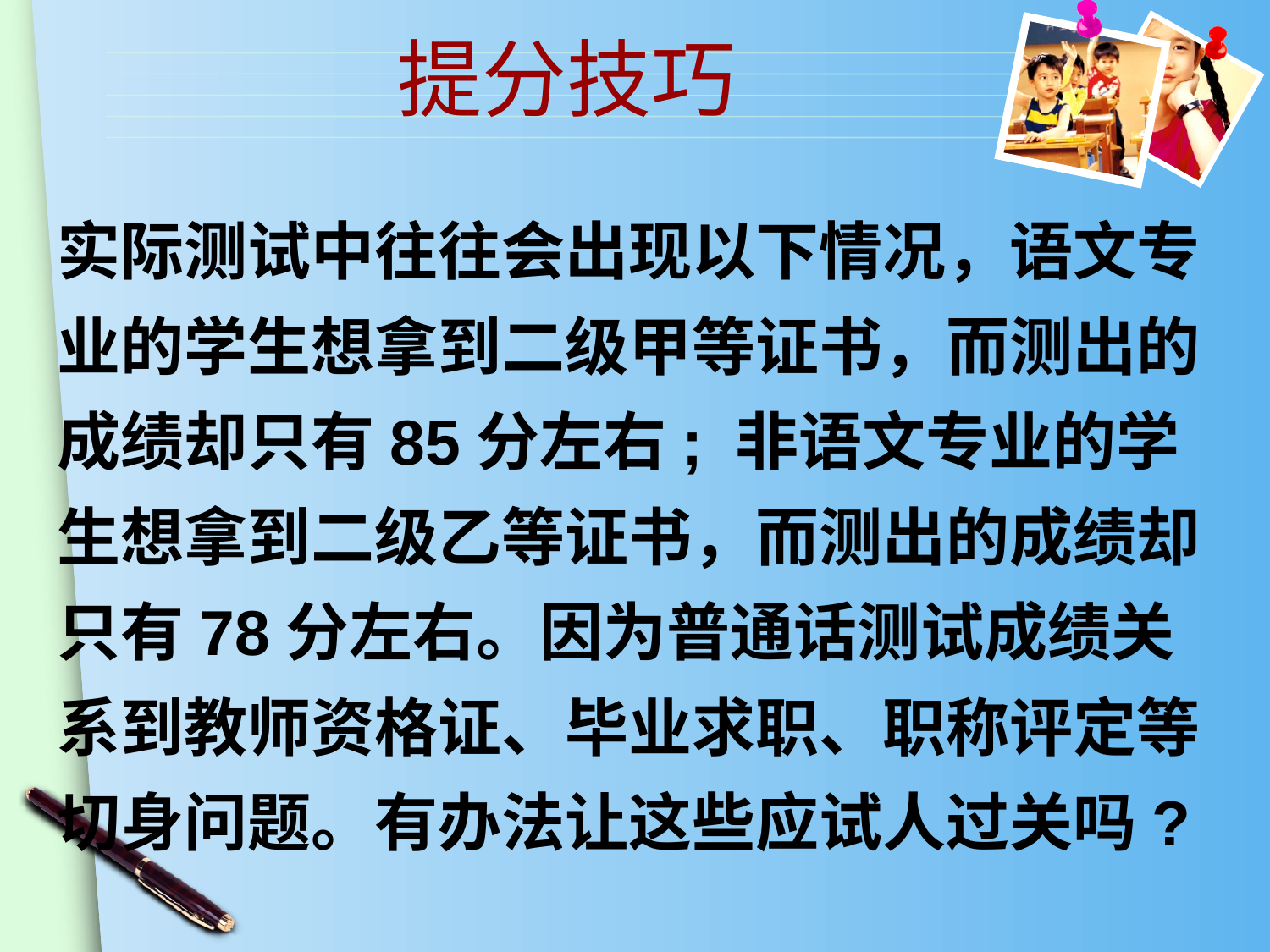

提分技巧
实际测试中往往会出现以下情况，语文专业的学生想拿到二级甲等证书，而测出的成绩却只有85分左右; 非语文专业的学生想拿到二级乙等证书，而测出的成绩却只有78分左右。因为普通话测试成绩关系到教师资格证、毕业求职、职称评定等切身问题。有办法让这些应试人过关吗?